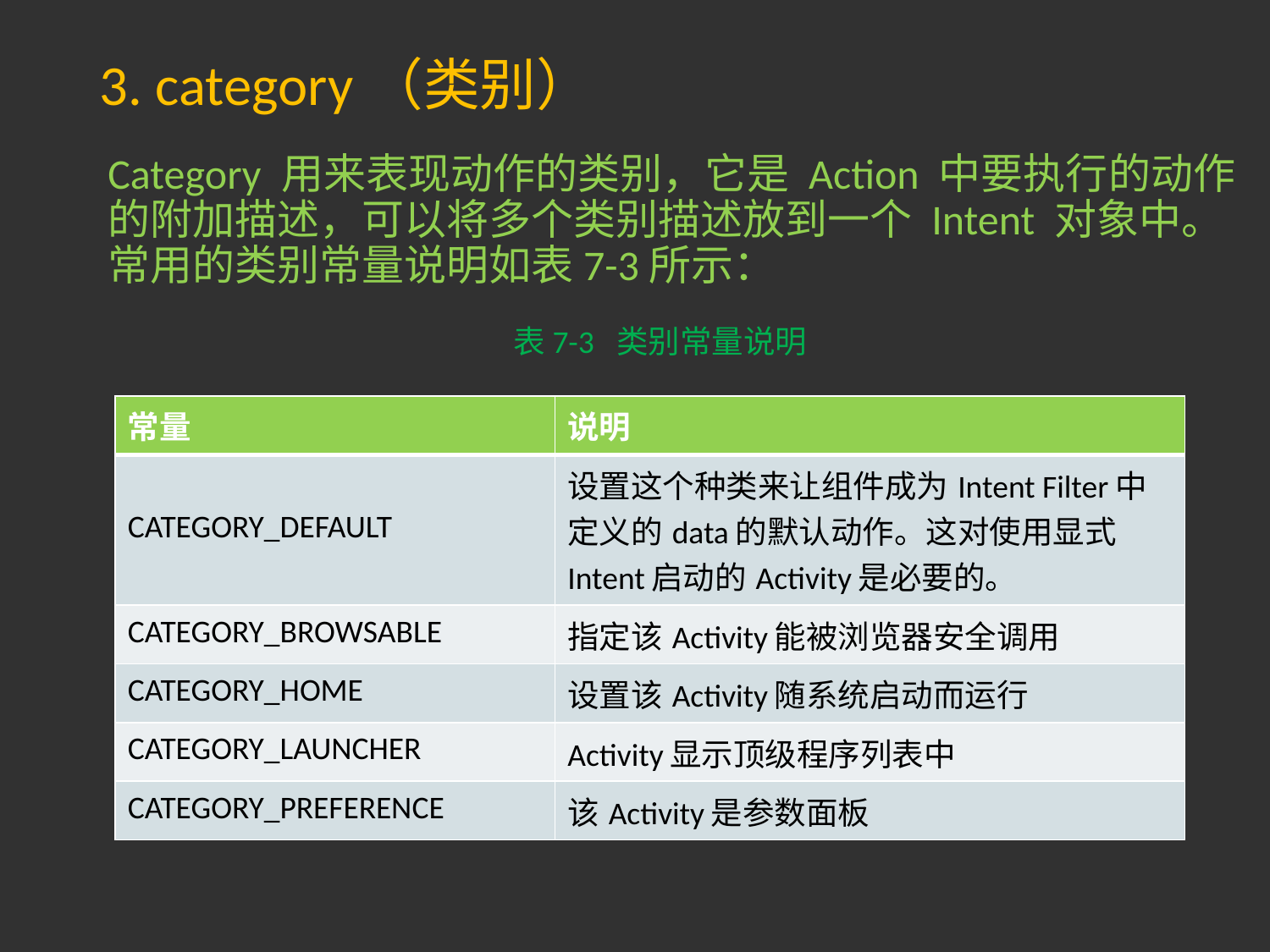

# 3. category（类别）
Category 用来表现动作的类别，它是 Action 中要执行的动作的附加描述，可以将多个类别描述放到一个 Intent 对象中。常用的类别常量说明如表7-3所示：

表7-3  类别常量说明
| 常量 | 说明 |
| --- | --- |
| CATEGORY\_DEFAULT | 设置这个种类来让组件成为Intent Filter中定义的data的默认动作。这对使用显式Intent启动的Activity是必要的。 |
| CATEGORY\_BROWSABLE | 指定该Activity能被浏览器安全调用 |
| CATEGORY\_HOME | 设置该Activity随系统启动而运行 |
| CATEGORY\_LAUNCHER | Activity显示顶级程序列表中 |
| CATEGORY\_PREFERENCE | 该Activity是参数面板 |